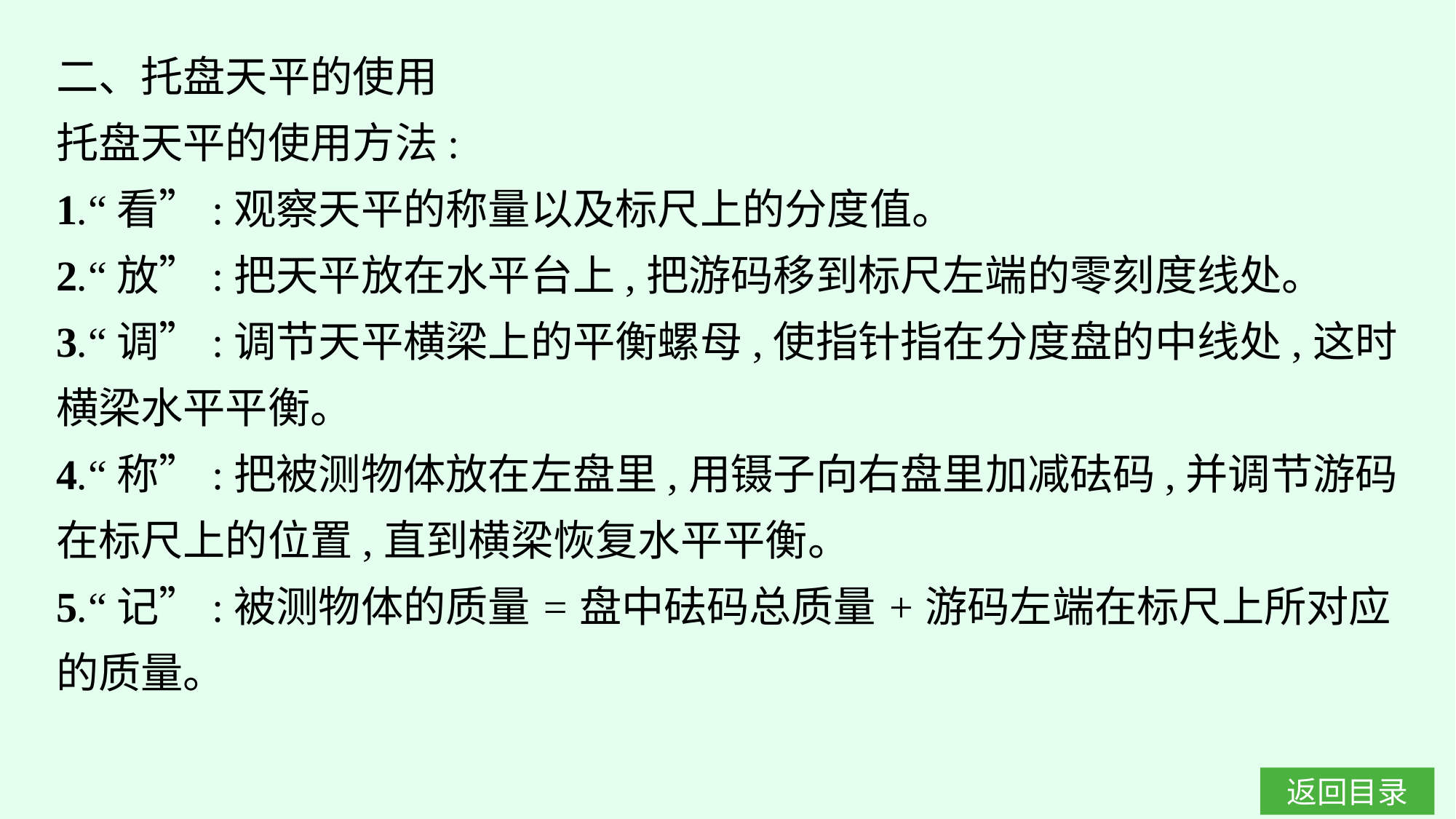

二、托盘天平的使用
托盘天平的使用方法:
1.“看”:观察天平的称量以及标尺上的分度值。
2.“放”:把天平放在水平台上,把游码移到标尺左端的零刻度线处。
3.“调”:调节天平横梁上的平衡螺母,使指针指在分度盘的中线处,这时横梁水平平衡。
4.“称”:把被测物体放在左盘里,用镊子向右盘里加减砝码,并调节游码在标尺上的位置,直到横梁恢复水平平衡。
5.“记”:被测物体的质量=盘中砝码总质量+游码左端在标尺上所对应的质量。